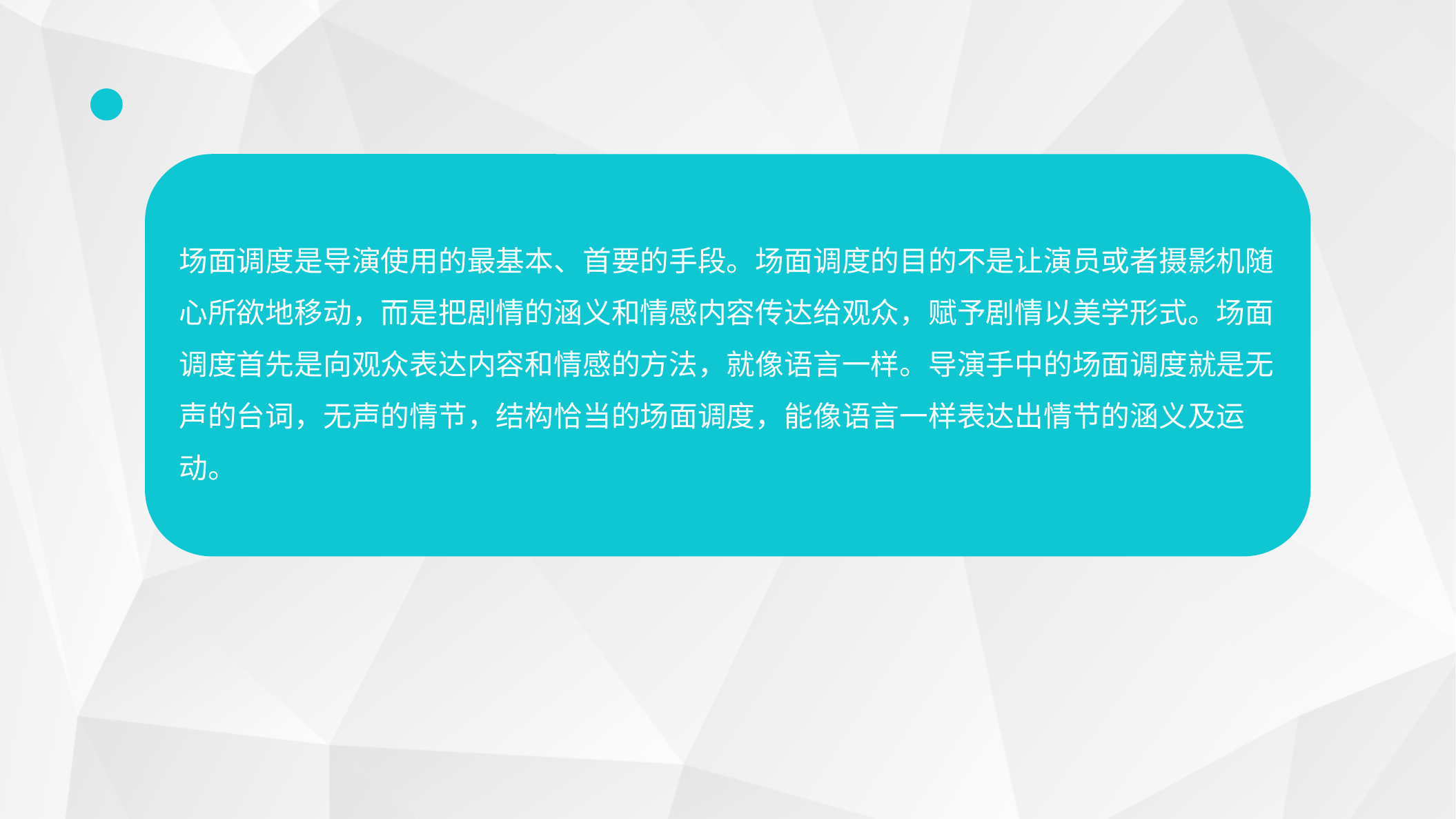

场面调度是导演使用的最基本、首要的手段。场面调度的目的不是让演员或者摄影机随心所欲地移动，而是把剧情的涵义和情感内容传达给观众，赋予剧情以美学形式。场面调度首先是向观众表达内容和情感的方法，就像语言一样。导演手中的场面调度就是无声的台词，无声的情节，结构恰当的场面调度，能像语言一样表达出情节的涵义及运动。